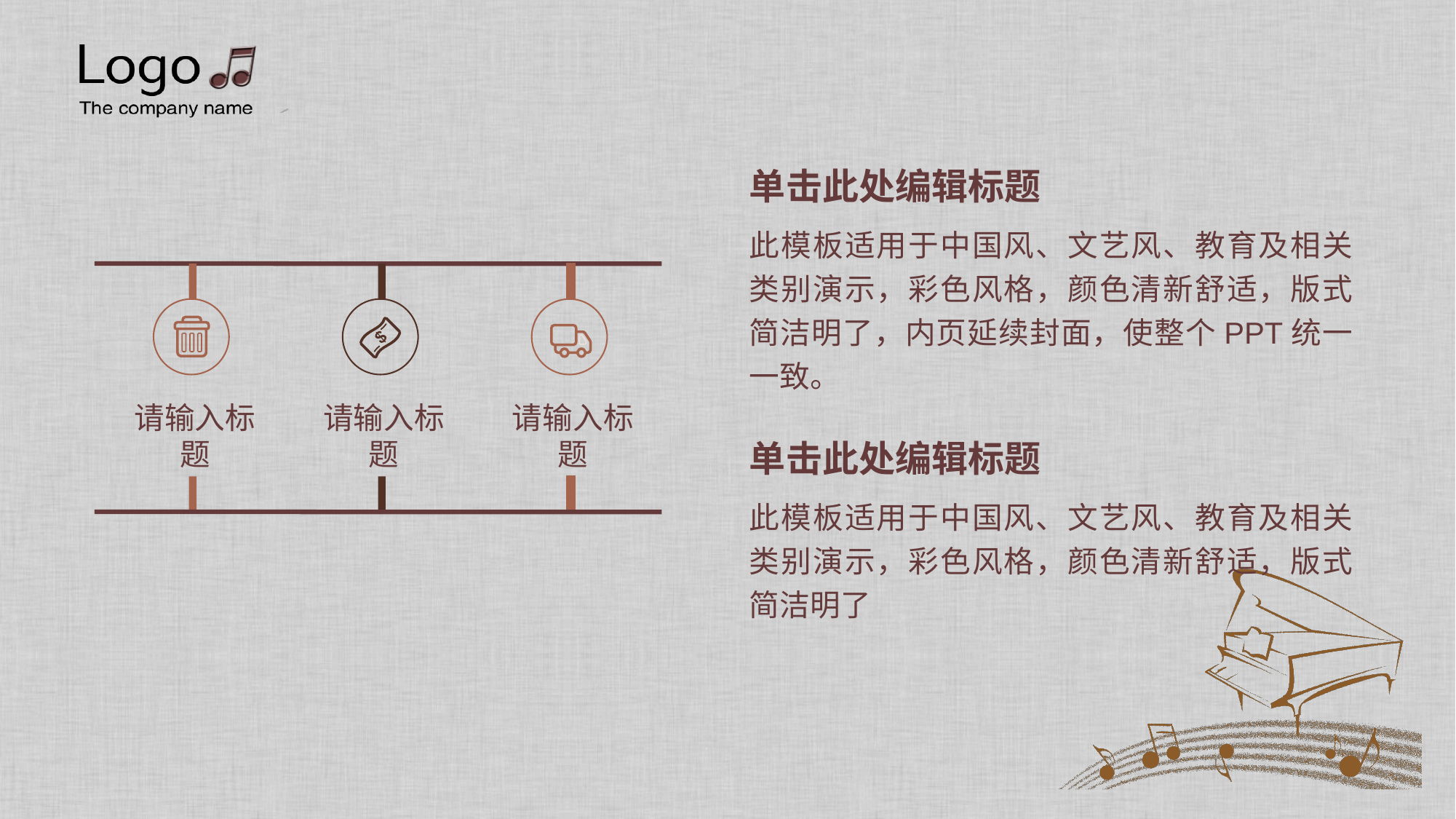

单击此处编辑标题
此模板适用于中国风、文艺风、教育及相关类别演示，彩色风格，颜色清新舒适，版式简洁明了，内页延续封面，使整个PPT统一一致。

请输入标题

请输入标题

请输入标题

单击此处编辑标题
此模板适用于中国风、文艺风、教育及相关类别演示，彩色风格，颜色清新舒适，版式简洁明了